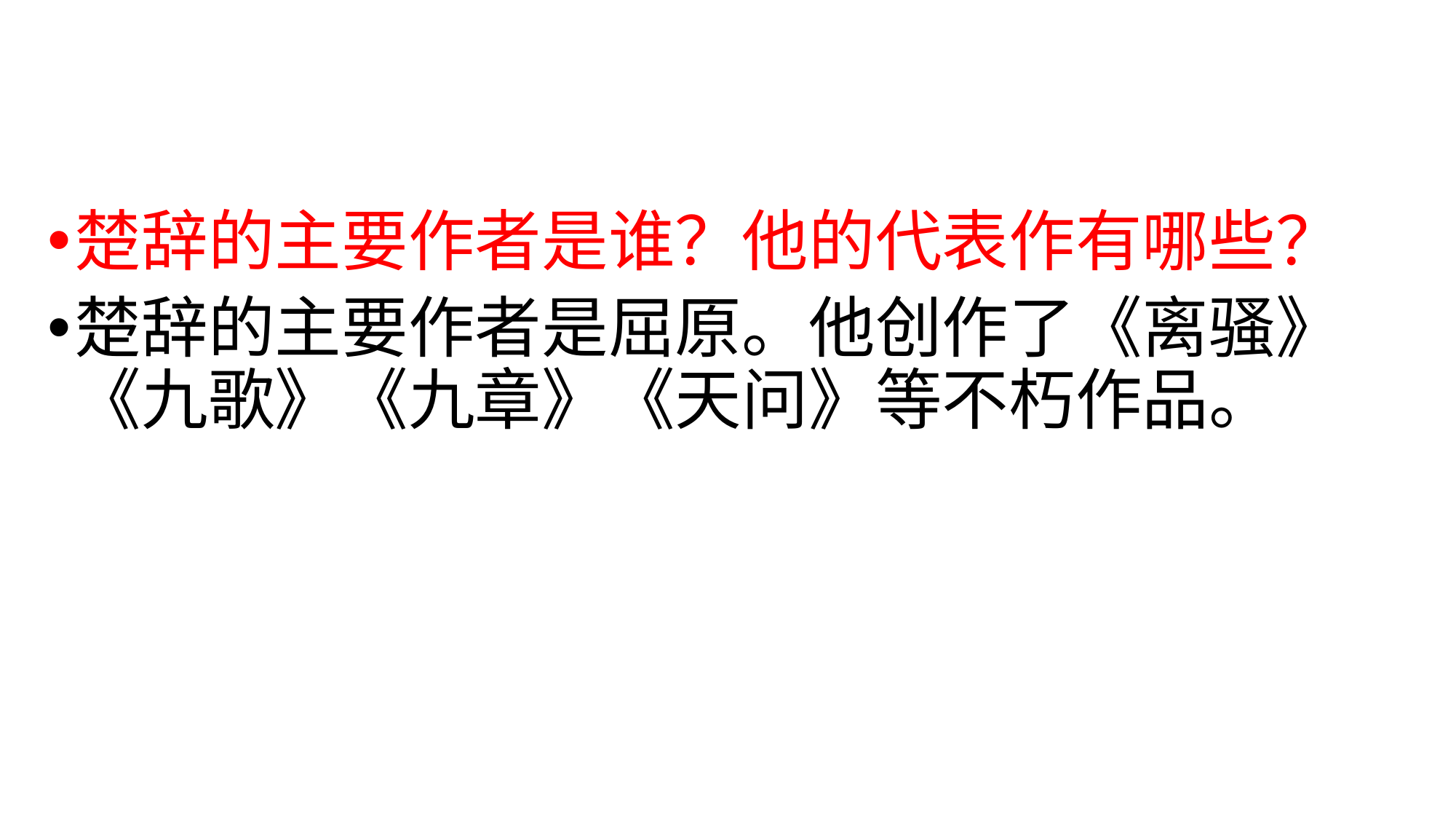

#
楚辞的主要作者是谁？他的代表作有哪些？
楚辞的主要作者是屈原。他创作了《离骚》《九歌》《九章》《天问》等不朽作品。